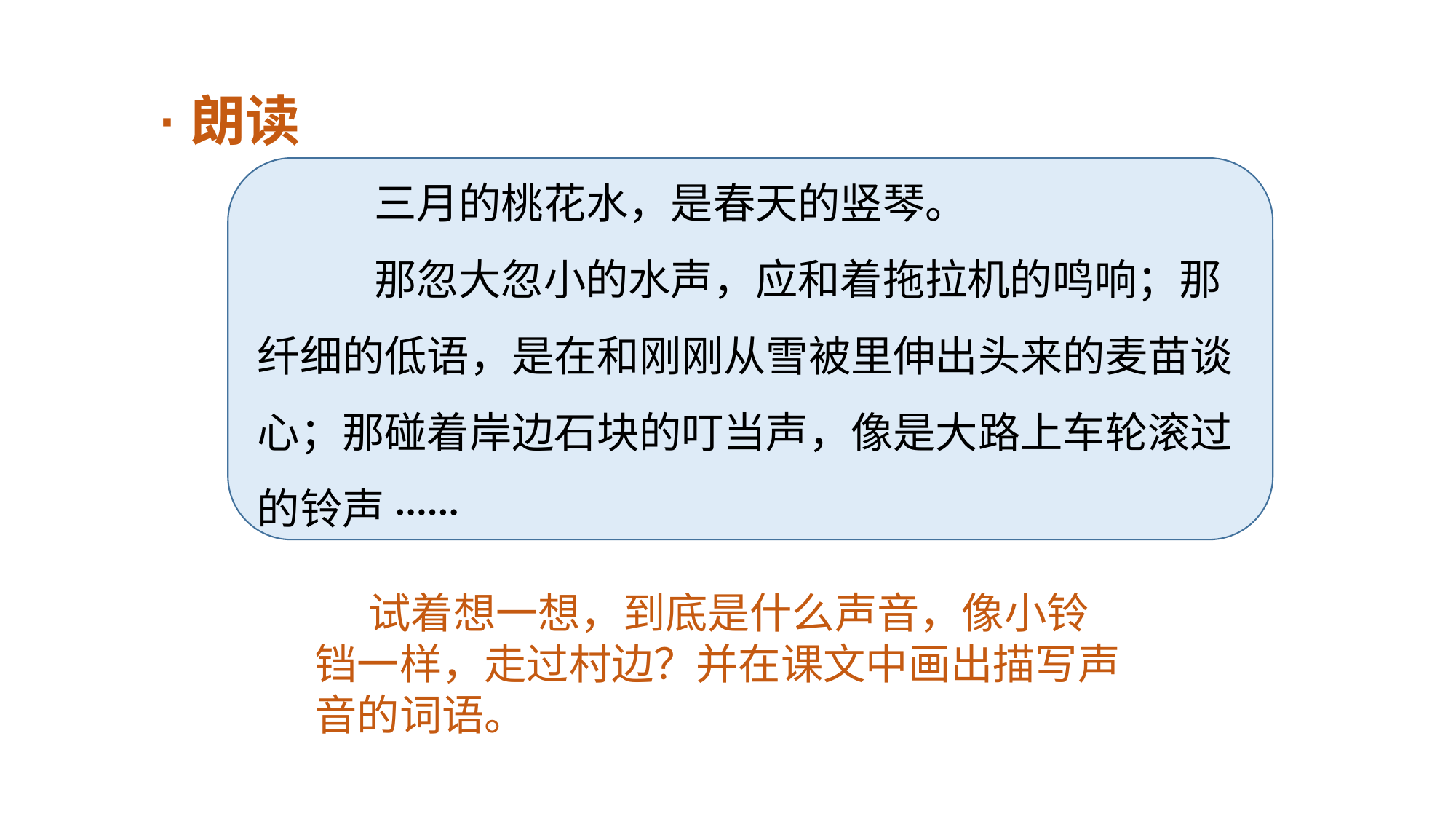

·朗读
         三月的桃花水，是春天的竖琴。
         那忽大忽小的水声，应和着拖拉机的鸣响；那纤细的低语，是在和刚刚从雪被里伸出头来的麦苗谈心；那碰着岸边石块的叮当声，像是大路上车轮滚过的铃声······

 试着想一想，到底是什么声音，像小铃铛一样，走过村边？并在课文中画出描写声音的词语。